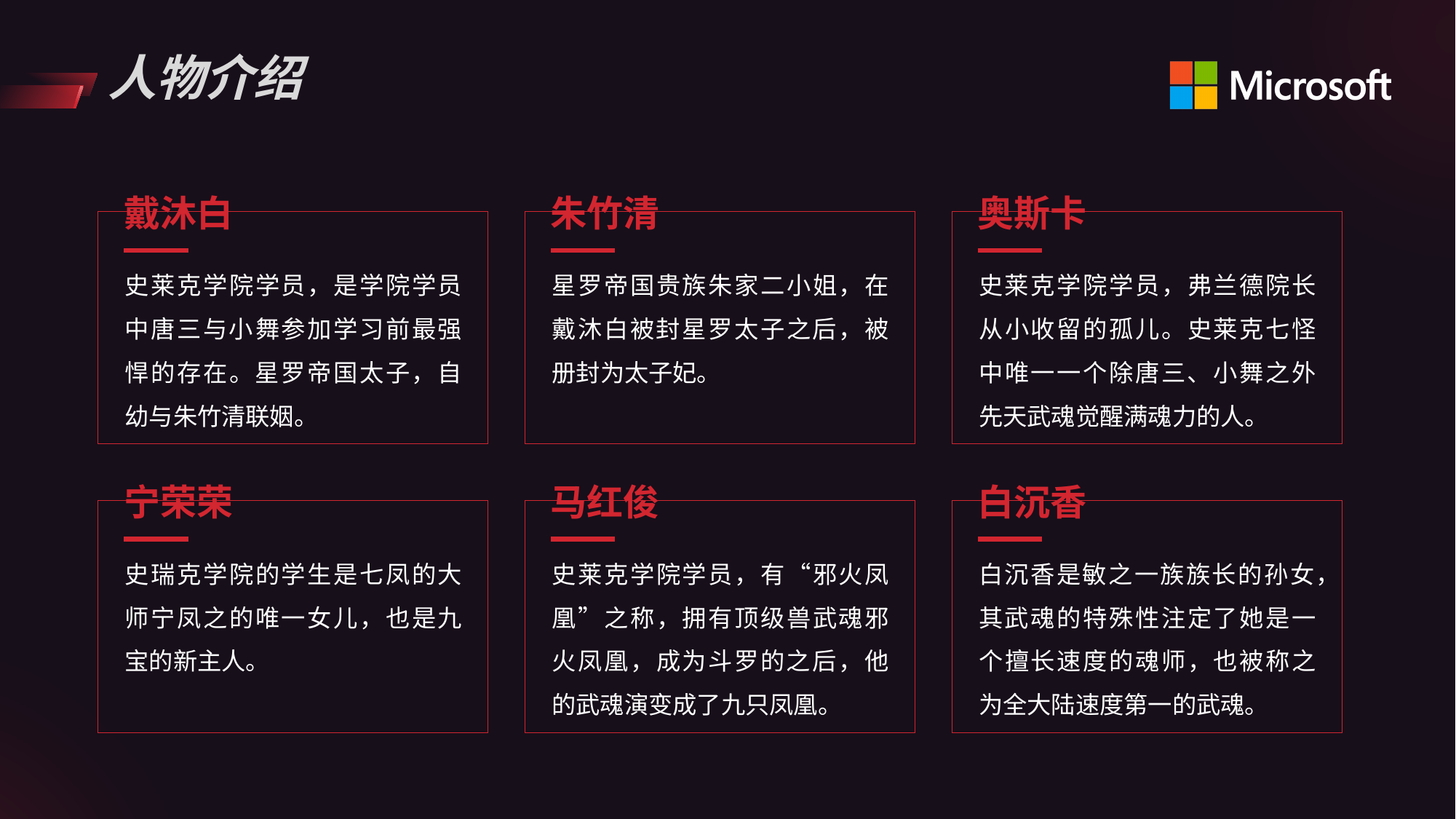

# 人物介绍
戴沐白
朱竹清
奥斯卡

史莱克学院学员，是学院学员中唐三与小舞参加学习前最强悍的存在。星罗帝国太子，自幼与朱竹清联姻。
星罗帝国贵族朱家二小姐，在戴沐白被封星罗太子之后，被册封为太子妃。
史莱克学院学员，弗兰德院长从小收留的孤儿。史莱克七怪中唯一一个除唐三、小舞之外先天武魂觉醒满魂力的人。
宁荣荣
马红俊
白沉香

史瑞克学院的学生是七凤的大师宁凤之的唯一女儿，也是九宝的新主人。
史莱克学院学员，有“邪火凤凰”之称，拥有顶级兽武魂邪火凤凰，成为斗罗的之后，他的武魂演变成了九只凤凰。
白沉香是敏之一族族长的孙女，其武魂的特殊性注定了她是一个擅长速度的魂师，也被称之为全大陆速度第一的武魂。